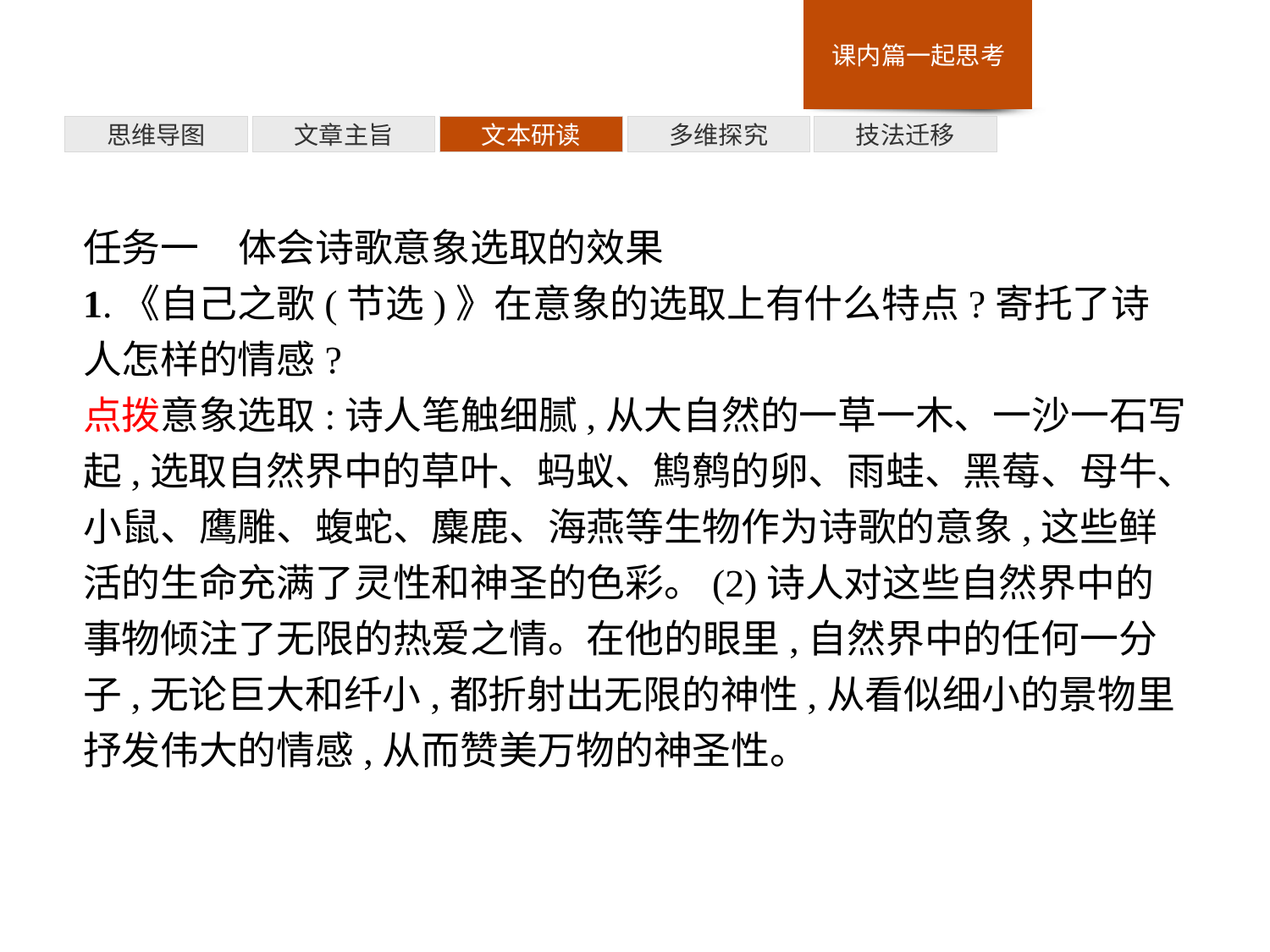

多维探究
思维导图
文章主旨
文本研读
技法迁移
任务一　体会诗歌意象选取的效果
1.《自己之歌(节选)》在意象的选取上有什么特点?寄托了诗人怎样的情感?
点拨意象选取:诗人笔触细腻,从大自然的一草一木、一沙一石写起,选取自然界中的草叶、蚂蚁、鹪鹩的卵、雨蛙、黑莓、母牛、小鼠、鹰雕、蝮蛇、麋鹿、海燕等生物作为诗歌的意象,这些鲜活的生命充满了灵性和神圣的色彩。(2)诗人对这些自然界中的事物倾注了无限的热爱之情。在他的眼里,自然界中的任何一分子,无论巨大和纤小,都折射出无限的神性,从看似细小的景物里抒发伟大的情感,从而赞美万物的神圣性。